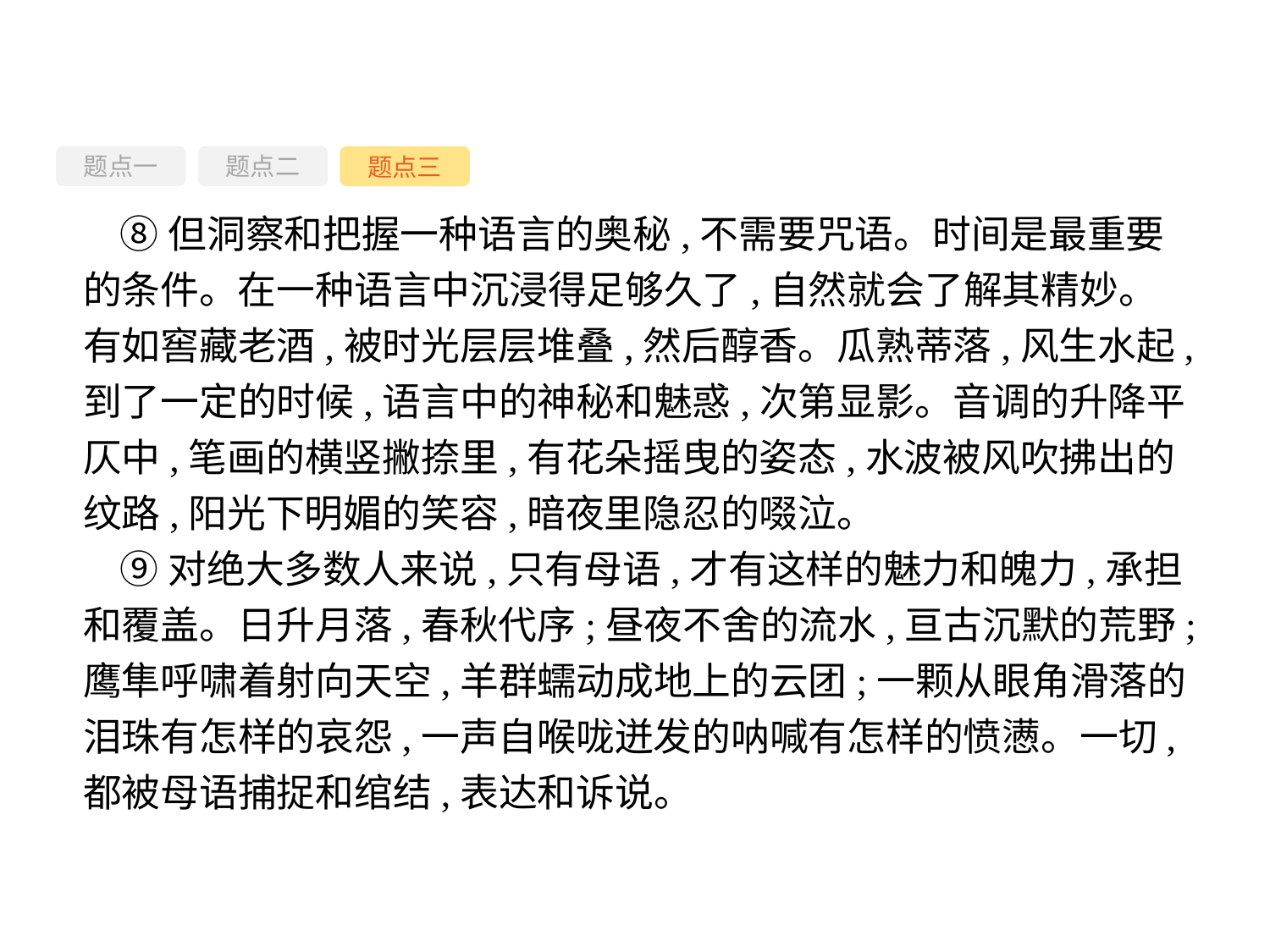

题点一
题点三
题点二
⑧但洞察和把握一种语言的奥秘,不需要咒语。时间是最重要的条件。在一种语言中沉浸得足够久了,自然就会了解其精妙。有如窖藏老酒,被时光层层堆叠,然后醇香。瓜熟蒂落,风生水起,到了一定的时候,语言中的神秘和魅惑,次第显影。音调的升降平仄中,笔画的横竖撇捺里,有花朵摇曳的姿态,水波被风吹拂出的纹路,阳光下明媚的笑容,暗夜里隐忍的啜泣。
⑨对绝大多数人来说,只有母语,才有这样的魅力和魄力,承担和覆盖。日升月落,春秋代序;昼夜不舍的流水,亘古沉默的荒野;鹰隼呼啸着射向天空,羊群蠕动成地上的云团;一颗从眼角滑落的泪珠有怎样的哀怨,一声自喉咙迸发的呐喊有怎样的愤懑。一切,都被母语捕捉和绾结,表达和诉说。
-67-